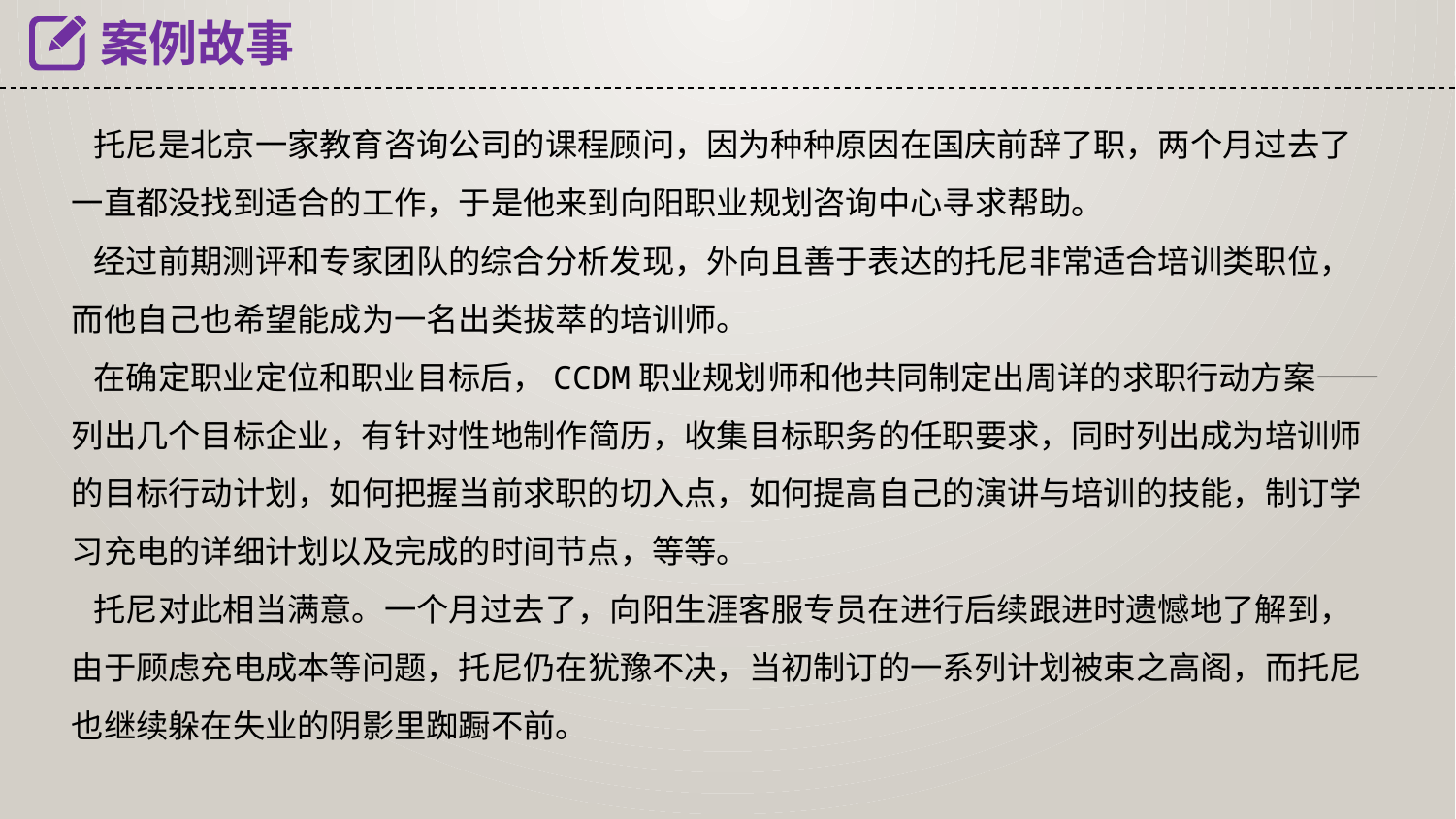

案例故事

  托尼是北京一家教育咨询公司的课程顾问，因为种种原因在国庆前辞了职，两个月过去了一直都没找到适合的工作，于是他来到向阳职业规划咨询中心寻求帮助。
  经过前期测评和专家团队的综合分析发现，外向且善于表达的托尼非常适合培训类职位，而他自己也希望能成为一名出类拔萃的培训师。
  在确定职业定位和职业目标后，CCDM职业规划师和他共同制定出周详的求职行动方案——列出几个目标企业，有针对性地制作简历，收集目标职务的任职要求，同时列出成为培训师的目标行动计划，如何把握当前求职的切入点，如何提高自己的演讲与培训的技能，制订学习充电的详细计划以及完成的时间节点，等等。
  托尼对此相当满意。一个月过去了，向阳生涯客服专员在进行后续跟进时遗憾地了解到，由于顾虑充电成本等问题，托尼仍在犹豫不决，当初制订的一系列计划被束之高阁，而托尼也继续躲在失业的阴影里踟蹰不前。
41